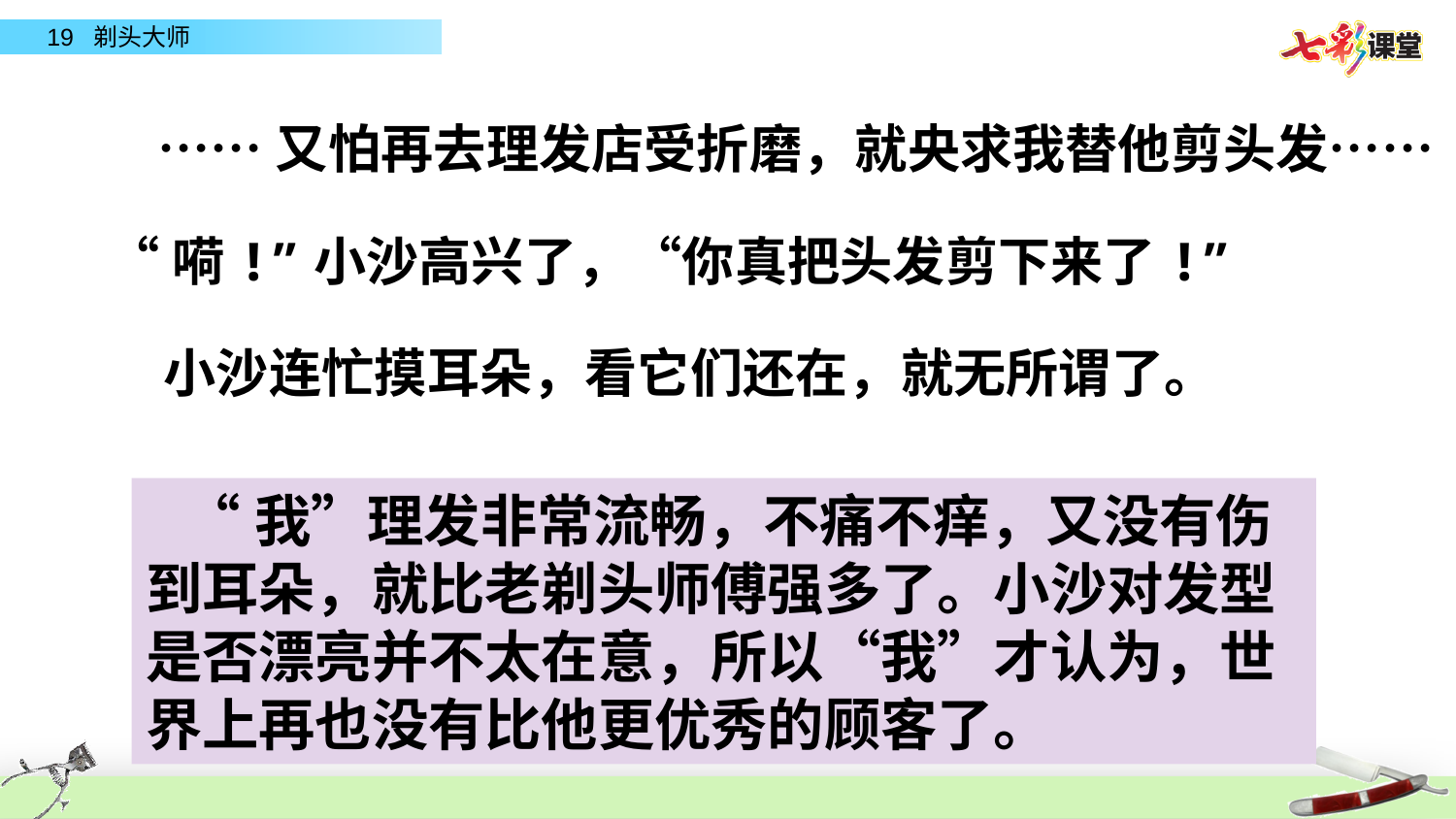

……又怕再去理发店受折磨，就央求我替他剪头发……
   “嗬!”小沙高兴了，“你真把头发剪下来了!”
 小沙连忙摸耳朵，看它们还在，就无所谓了。
   “我”理发非常流畅，不痛不痒，又没有伤到耳朵，就比老剃头师傅强多了。小沙对发型是否漂亮并不太在意，所以“我”才认为，世界上再也没有比他更优秀的顾客了。